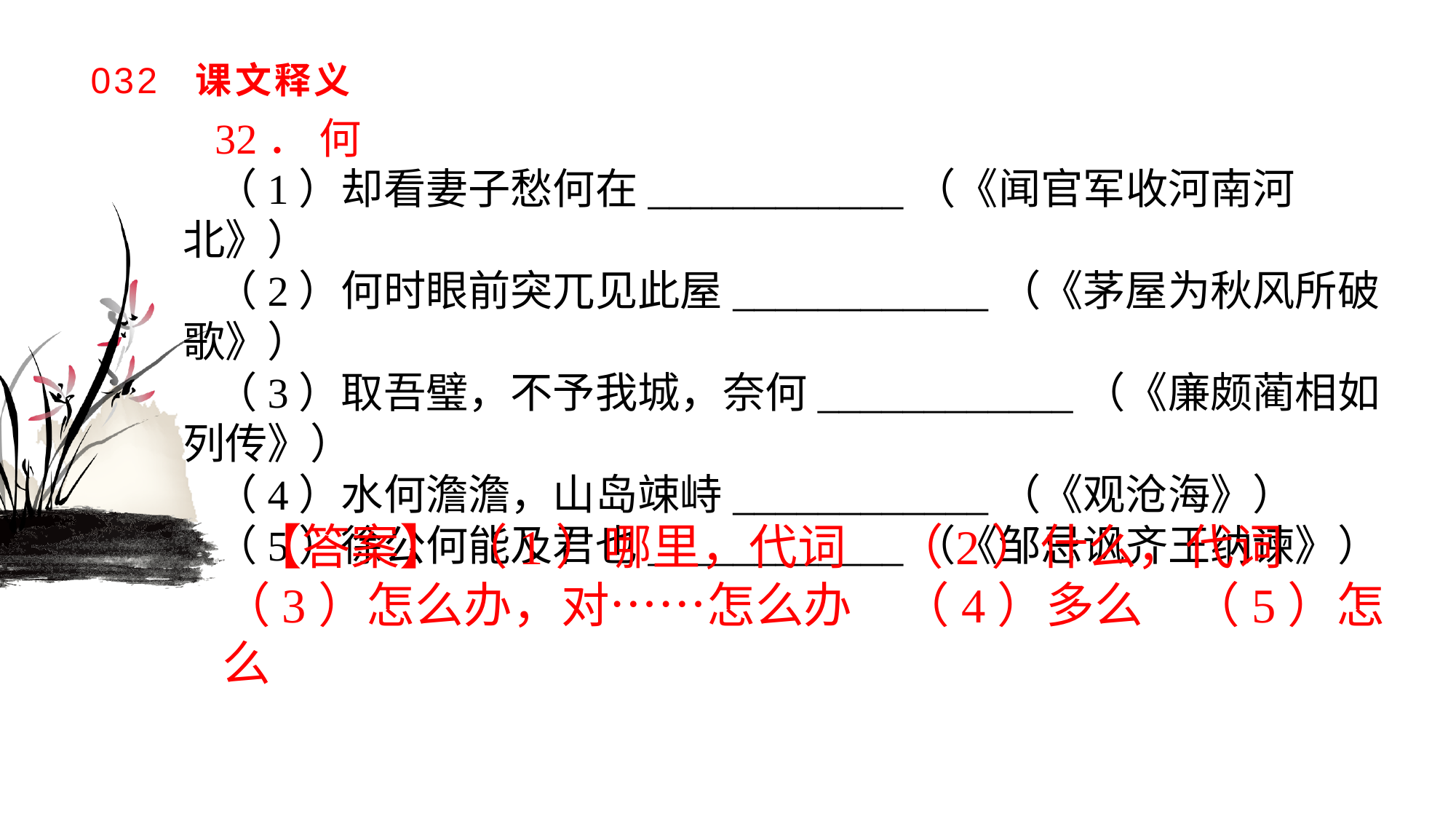

# 032  课文释义
32． 何
（1）却看妻子愁何在____________（《闻官军收河南河北》）（2）何时眼前突兀见此屋____________（《茅屋为秋风所破歌》）（3）取吾璧，不予我城，奈何____________（《廉颇蔺相如列传》）（4）水何澹澹，山岛竦峙____________（《观沧海》）（5）徐公何能及君也____________（《邹忌讽齐王纳谏》）
【答案】 （1）哪里，代词　（2）什么，代词　（3）怎么办，对……怎么办　（4）多么　（5）怎么